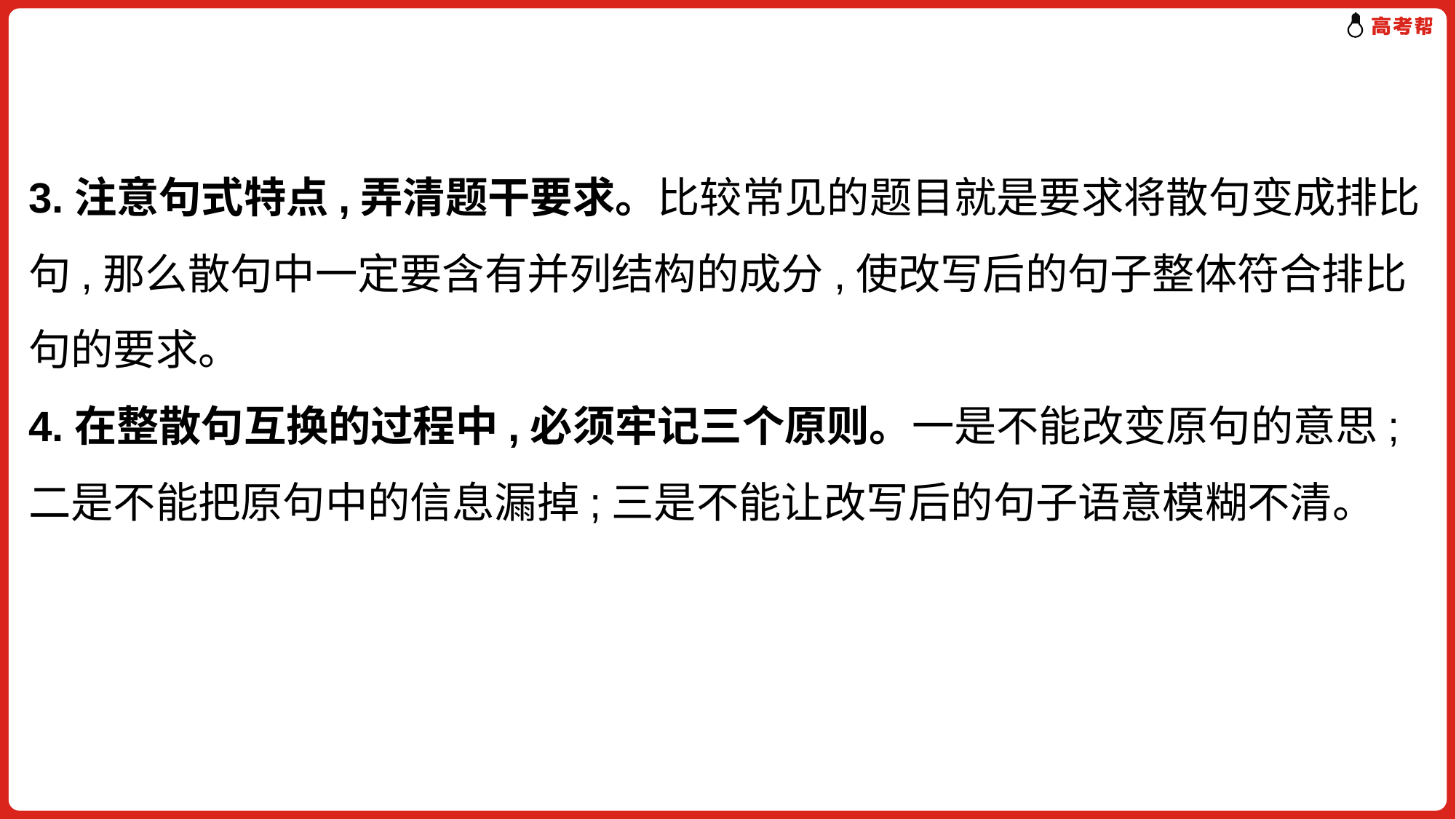

3.注意句式特点,弄清题干要求。比较常见的题目就是要求将散句变成排比句,那么散句中一定要含有并列结构的成分,使改写后的句子整体符合排比句的要求。
4.在整散句互换的过程中,必须牢记三个原则。一是不能改变原句的意思;二是不能把原句中的信息漏掉;三是不能让改写后的句子语意模糊不清。